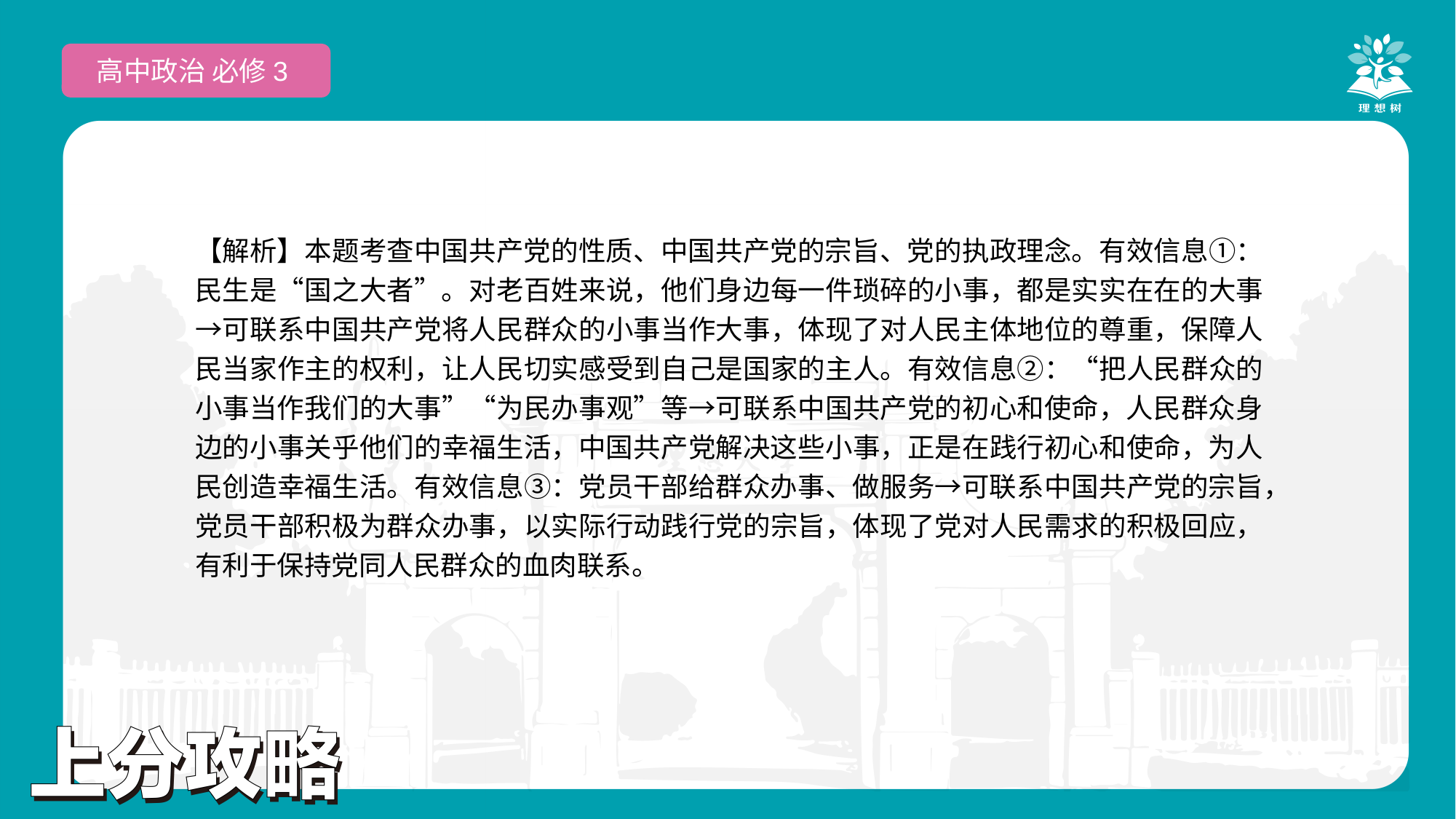

高中政治 必修3
【解析】本题考查中国共产党的性质、中国共产党的宗旨、党的执政理念。有效信息①：民生是“国之大者”。对老百姓来说，他们身边每一件琐碎的小事，都是实实在在的大事→可联系中国共产党将人民群众的小事当作大事，体现了对人民主体地位的尊重，保障人民当家作主的权利，让人民切实感受到自己是国家的主人。有效信息②：“把人民群众的小事当作我们的大事”“为民办事观”等→可联系中国共产党的初心和使命，人民群众身边的小事关乎他们的幸福生活，中国共产党解决这些小事，正是在践行初心和使命，为人民创造幸福生活。有效信息③：党员干部给群众办事、做服务→可联系中国共产党的宗旨，党员干部积极为群众办事，以实际行动践行党的宗旨，体现了党对人民需求的积极回应，有利于保持党同人民群众的血肉联系。